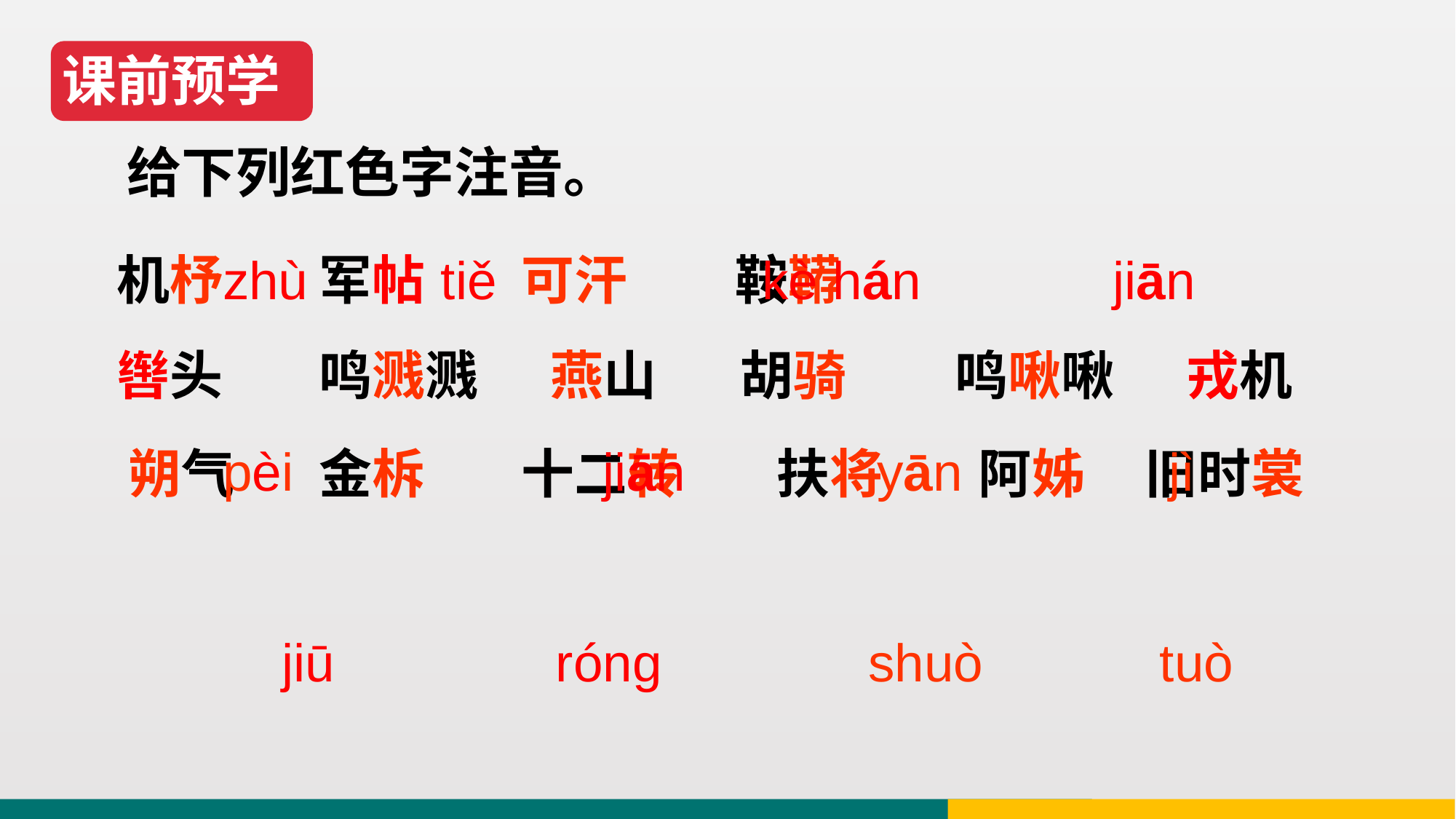

课前预学
给下列红色字注音。
机杼        军帖        可汗         鞍鞯
辔头        鸣溅溅      燕山       胡骑         鸣啾啾      戎机        朔气       金柝        十二转        扶将        阿姊     旧时裳
zhù         tiě                  kè hán             jiān
pèi                     jiān             yān              jì
    jiū               róng              shuò            tuò
    zhuǎn            jiāng               zǐ                 cháng